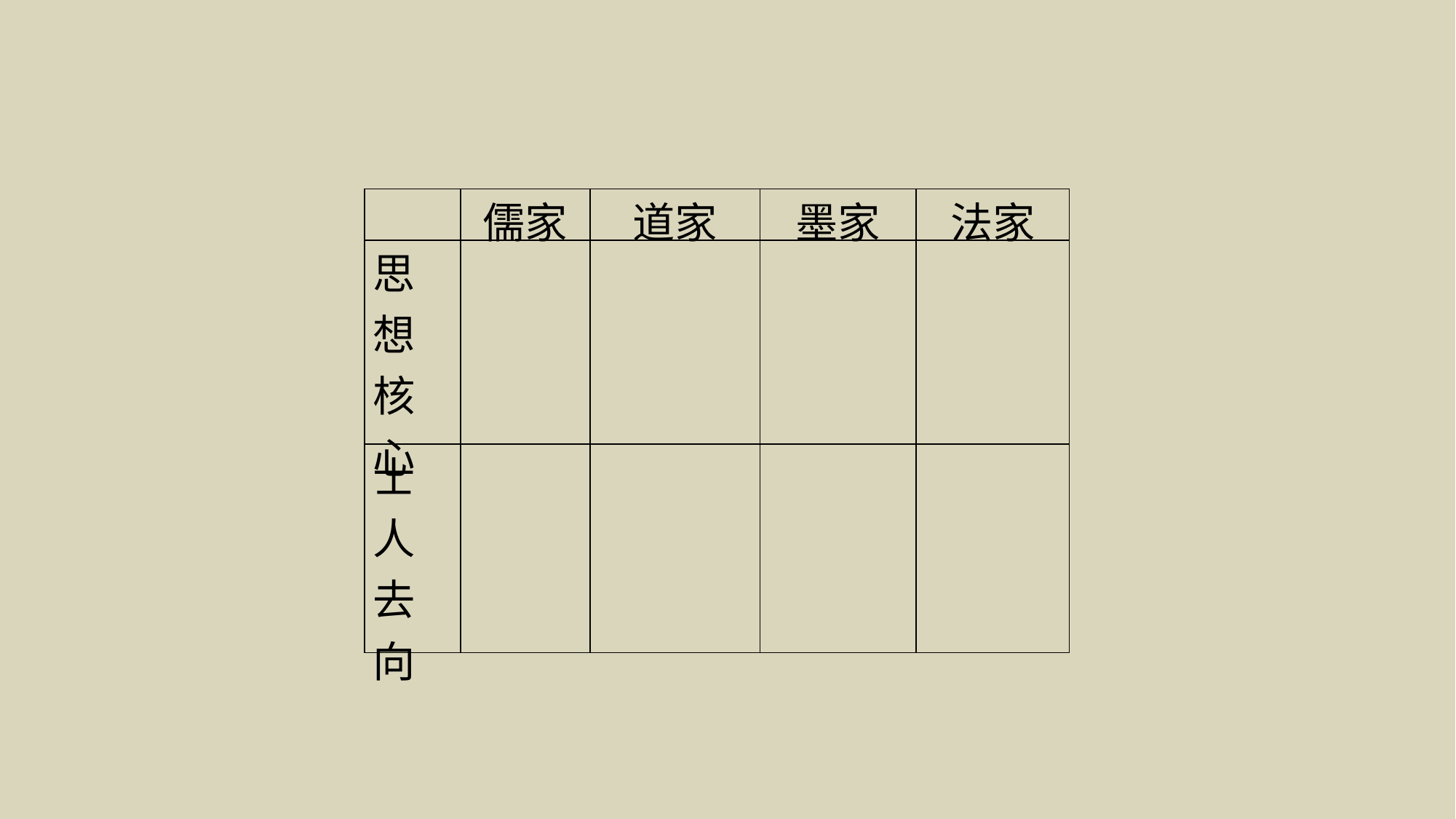

例题十

|  | 儒家 | 道家 | 墨家 | 法家 |
| --- | --- | --- | --- | --- |
| 思想核心 |  |  |  |  |
| 士人去向 |  |  |  |  |